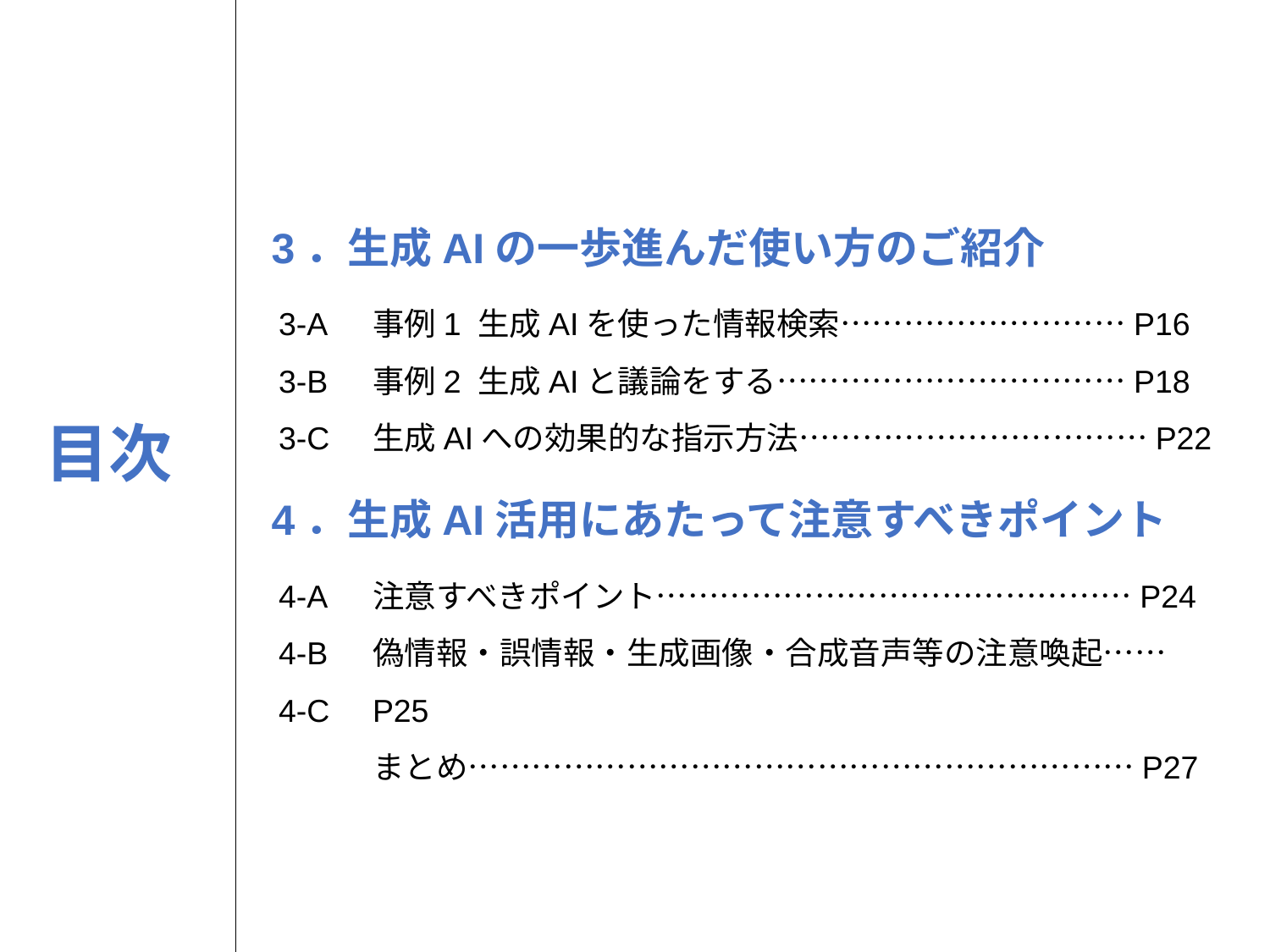

3．生成AIの一歩進んだ使い方のご紹介
3-A
3-B
3-C
事例1 生成AIを使った情報検索………………………P16
事例2 生成AIと議論をする……………………………P18
生成AIへの効果的な指示方法……………………………P22

4．生成AI活用にあたって注意すべきポイント
4-A
4-B
4-C
注意すべきポイント………………………………………P24
偽情報・誤情報・生成画像・合成音声等の注意喚起……P25
まとめ………………………………………………………P27
目次